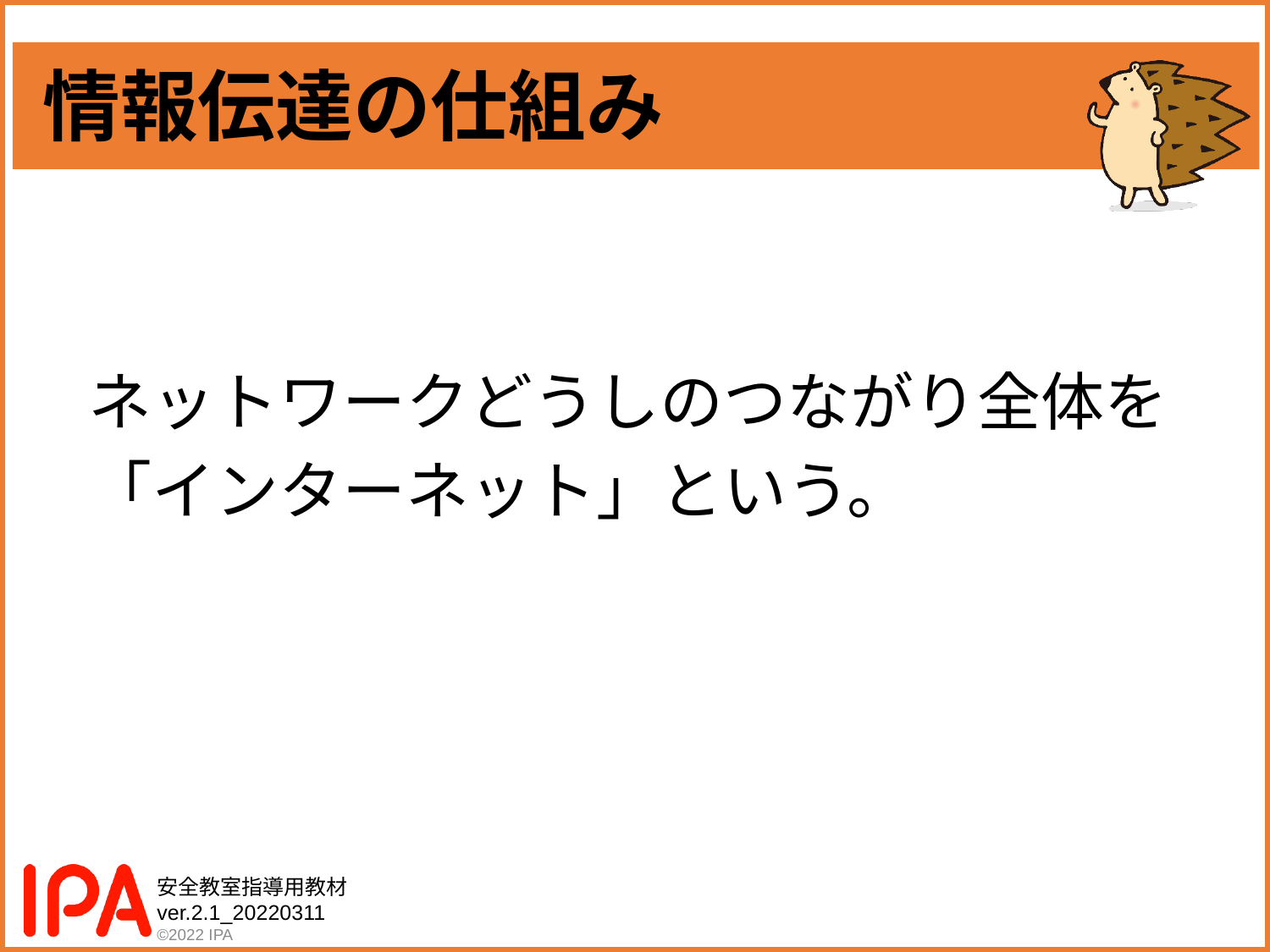

# 情報伝達の仕組み
ネットワークどうしのつながり全体を
「インターネット」という。